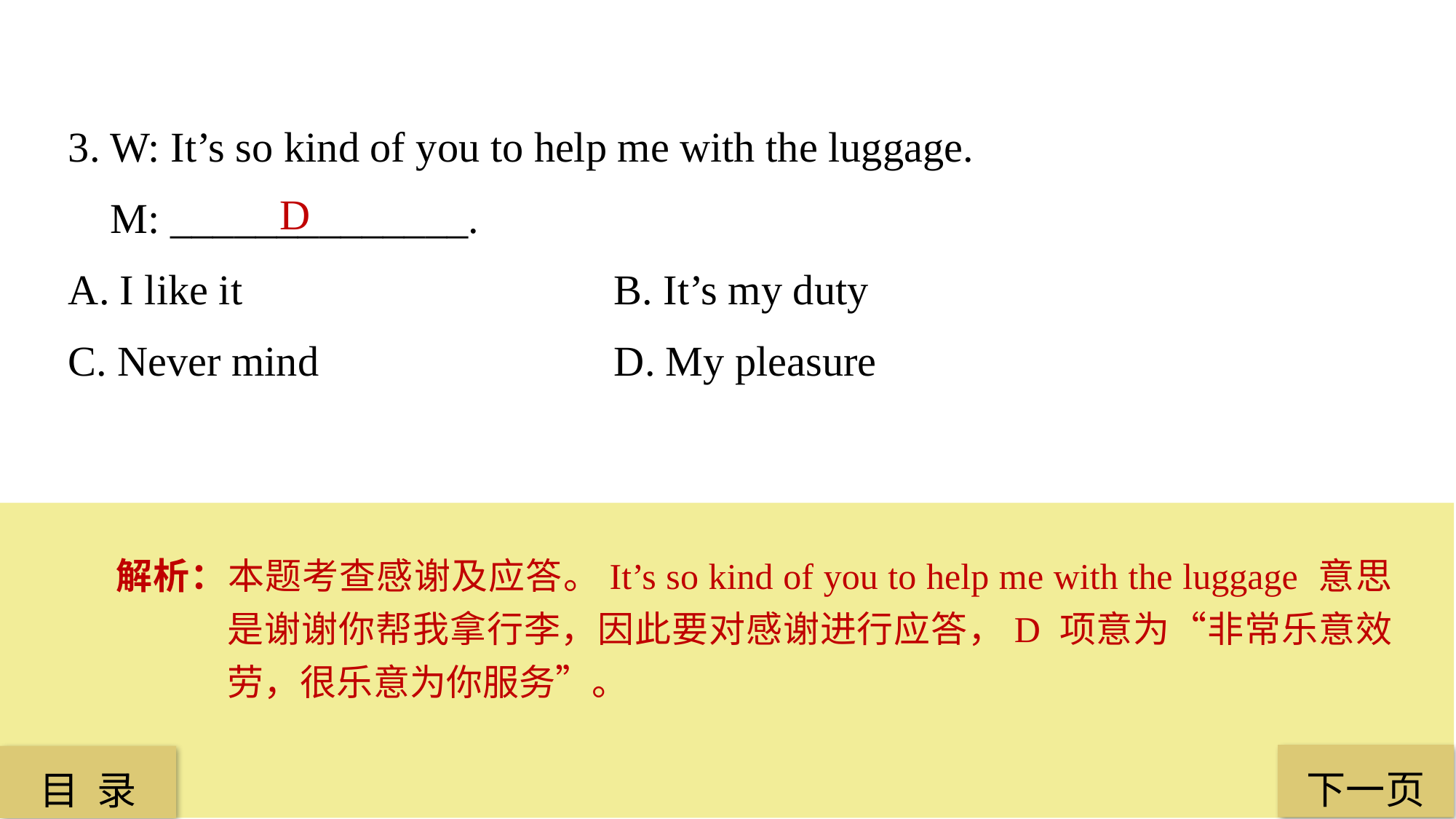

3. W: It’s so kind of you to help me with the luggage.
    M: ______________.
A. I like it			 	B. It’s my duty
C. Never mind 			D. My pleasure
D
解析：本题考查感谢及应答。It’s so kind of you to help me with the luggage 意思是谢谢你帮我拿行李，因此要对感谢进行应答，D 项意为“非常乐意效劳，很乐意为你服务”。